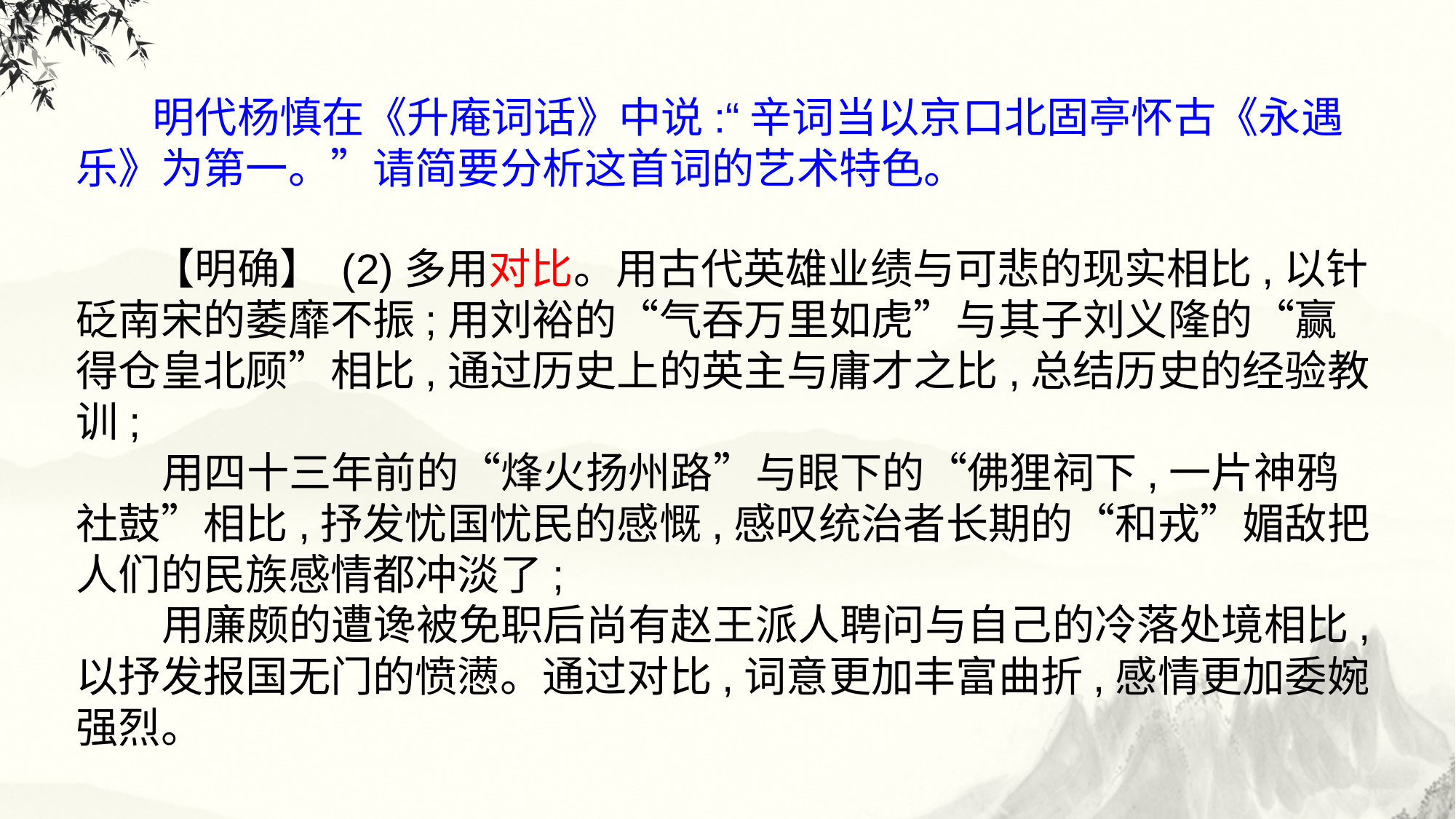

明代杨慎在《升庵词话》中说:“辛词当以京口北固亭怀古《永遇乐》为第一。”请简要分析这首词的艺术特色。
       【明确】 (2)多用对比。用古代英雄业绩与可悲的现实相比,以针砭南宋的萎靡不振;用刘裕的“气吞万里如虎”与其子刘义隆的“赢得仓皇北顾”相比,通过历史上的英主与庸才之比,总结历史的经验教训;
        用四十三年前的“烽火扬州路”与眼下的“佛狸祠下,一片神鸦社鼓”相比,抒发忧国忧民的感慨,感叹统治者长期的“和戎”媚敌把人们的民族感情都冲淡了;
        用廉颇的遭谗被免职后尚有赵王派人聘问与自己的冷落处境相比,以抒发报国无门的愤懑。通过对比,词意更加丰富曲折,感情更加委婉强烈。